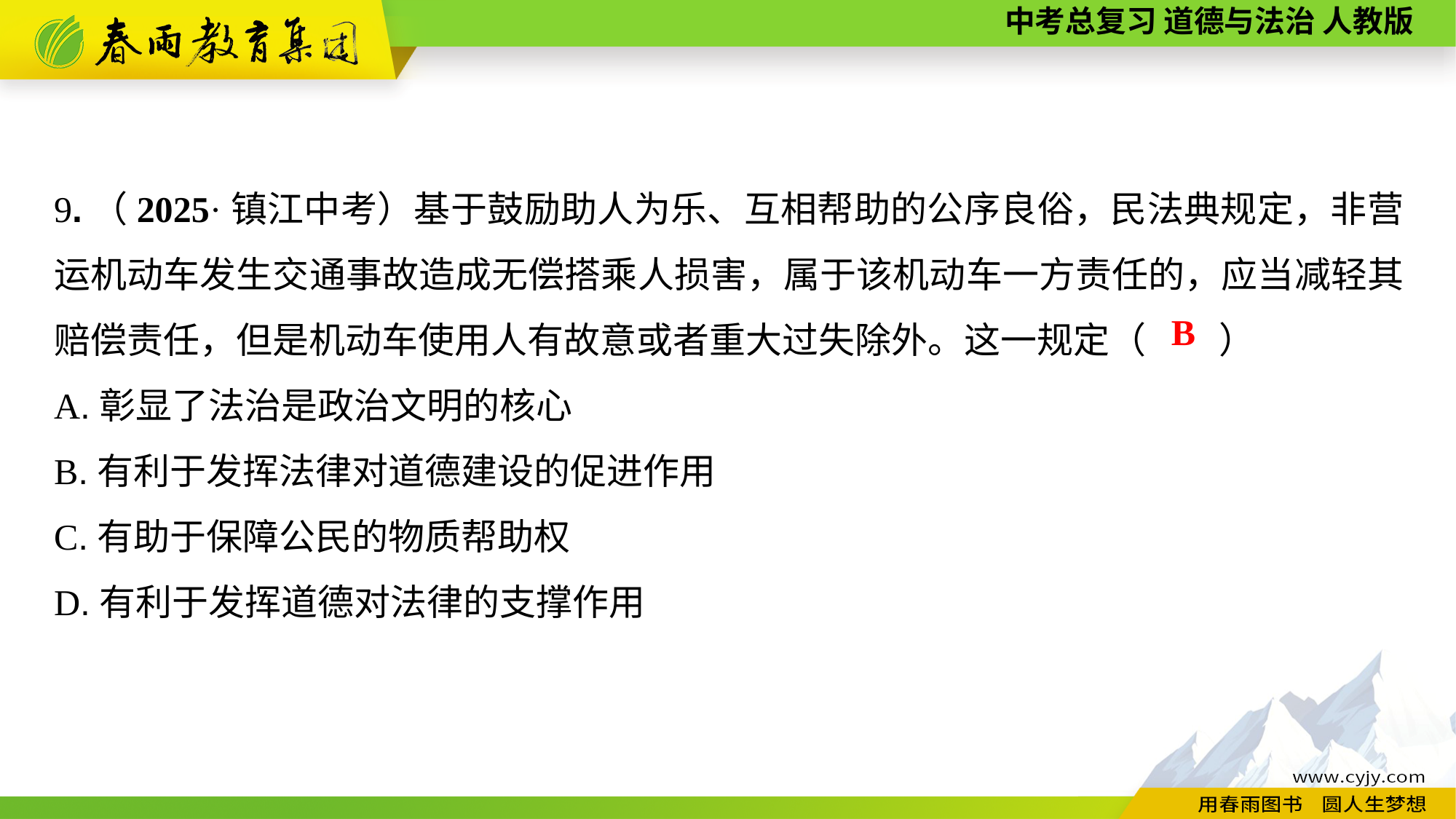

9.（2025·镇江中考）基于鼓励助人为乐、互相帮助的公序良俗，民法典规定，非营运机动车发生交通事故造成无偿搭乘人损害，属于该机动车一方责任的，应当减轻其赔偿责任，但是机动车使用人有故意或者重大过失除外。这一规定（　　）
A.彰显了法治是政治文明的核心
B.有利于发挥法律对道德建设的促进作用
C.有助于保障公民的物质帮助权
D.有利于发挥道德对法律的支撑作用
B